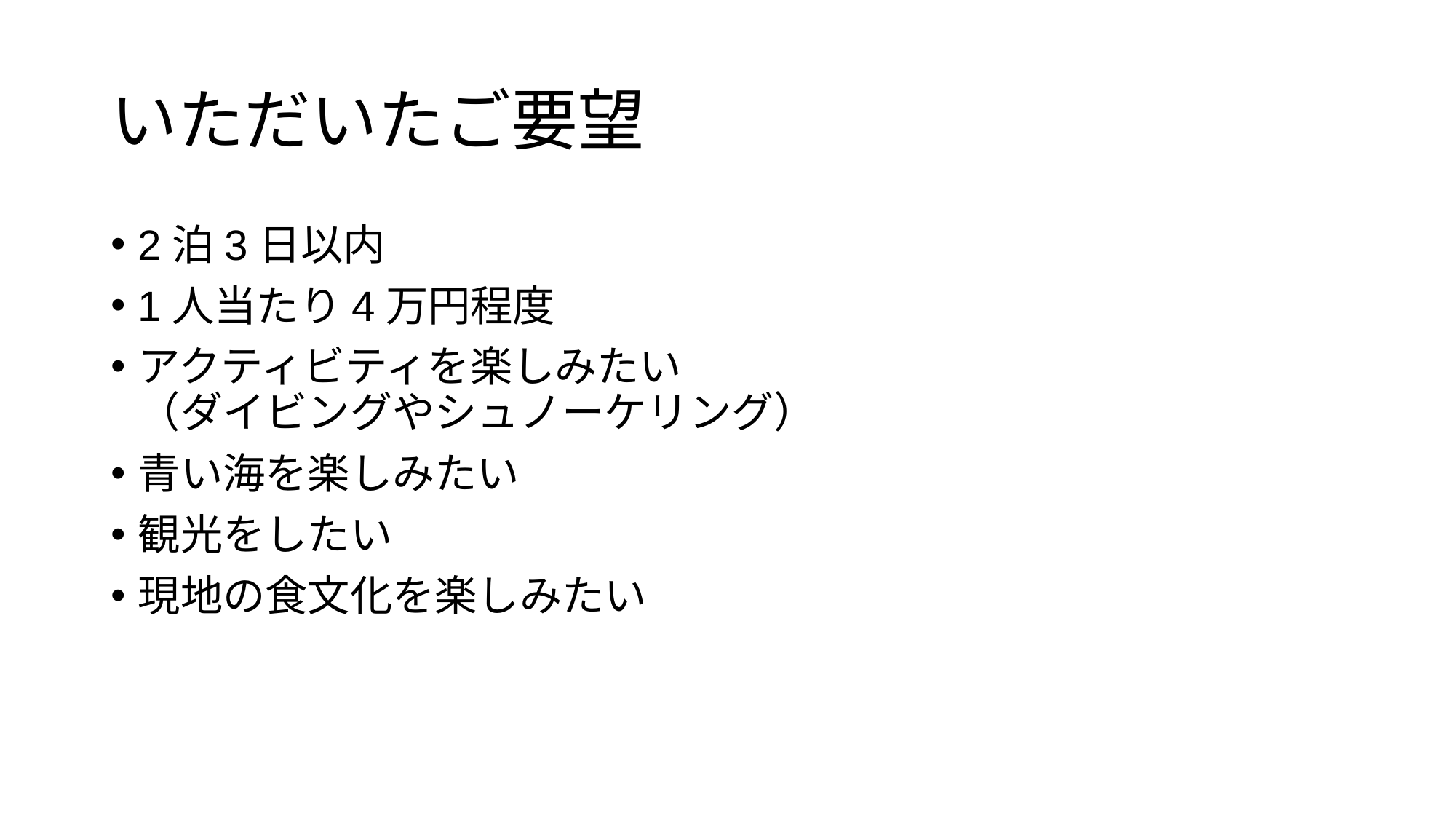

# いただいたご要望
2泊3日以内
1人当たり4万円程度
アクティビティを楽しみたい
（ダイビングやシュノーケリング）
青い海を楽しみたい
観光をしたい
現地の食文化を楽しみたい